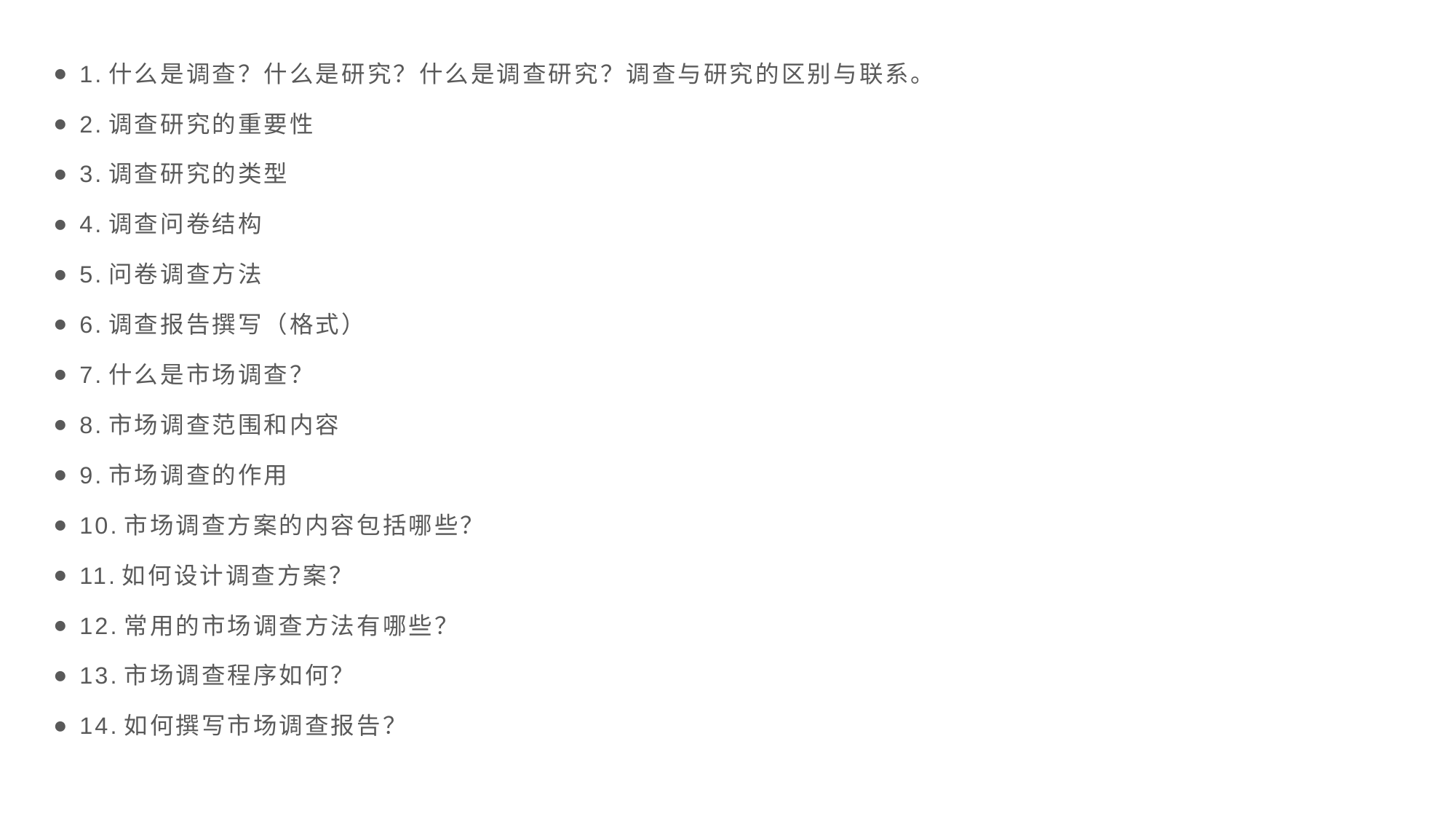

1.什么是调查？什么是研究？什么是调查研究？调查与研究的区别与联系。
2.调查研究的重要性
3.调查研究的类型
4.调查问卷结构
5.问卷调查方法
6.调查报告撰写（格式）
7.什么是市场调查？
8.市场调查范围和内容
9.市场调查的作用
10.市场调查方案的内容包括哪些？
11.如何设计调查方案？
12.常用的市场调查方法有哪些？
13.市场调查程序如何？
14.如何撰写市场调查报告？